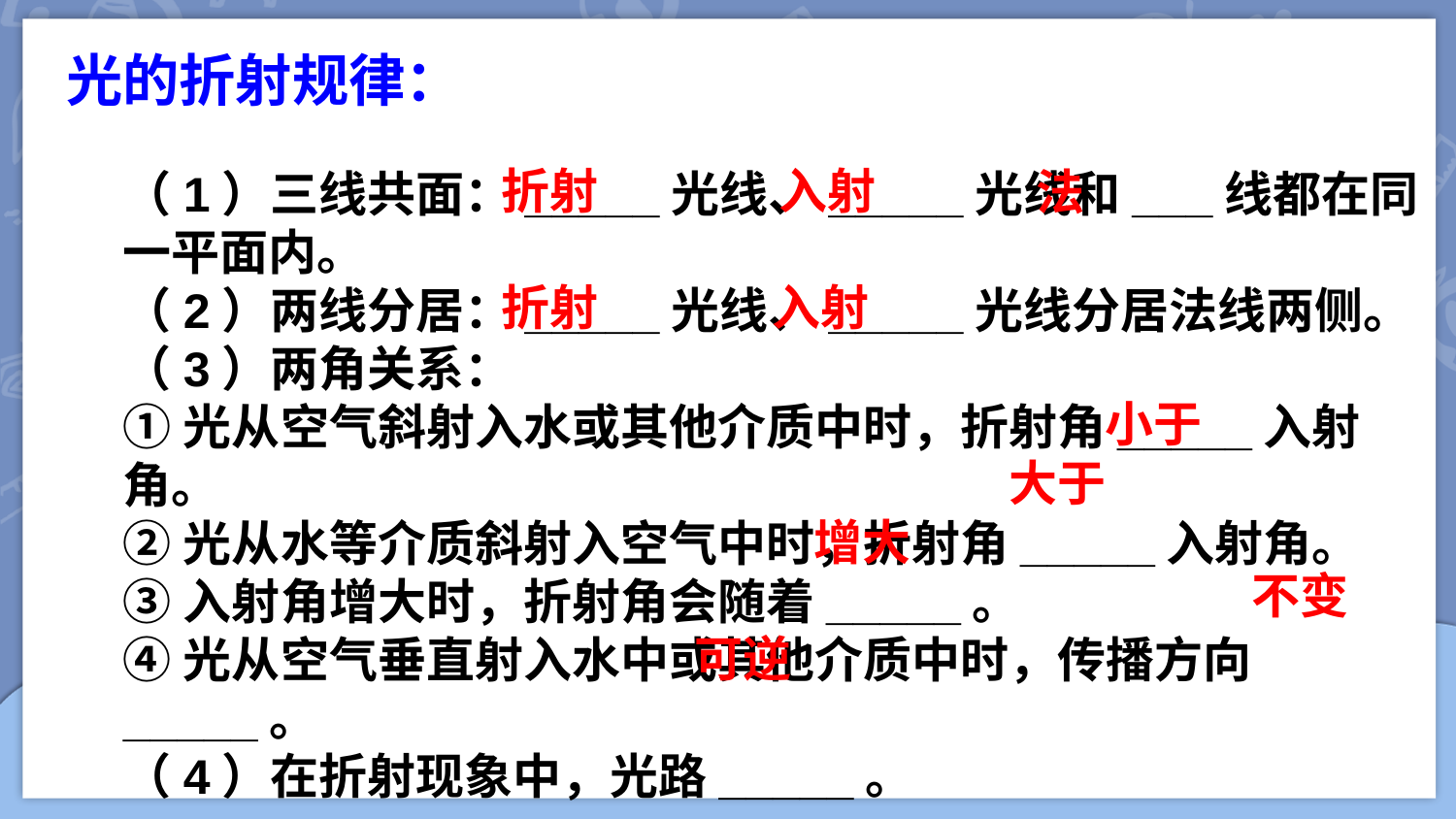

光的折射规律：
折射
入射
法
（1）三线共面：_____光线、_____光线和___线都在同一平面内。
（2）两线分居：_____光线、_____光线分居法线两侧。
（3）两角关系：
①光从空气斜射入水或其他介质中时，折射角_____入射角。
②光从水等介质斜射入空气中时，折射角_____入射角。
③入射角增大时，折射角会随着_____。
④光从空气垂直射入水中或其他介质中时，传播方向_____。
（4）在折射现象中，光路_____。
折射
入射
小于
大于
增大
不变
可逆